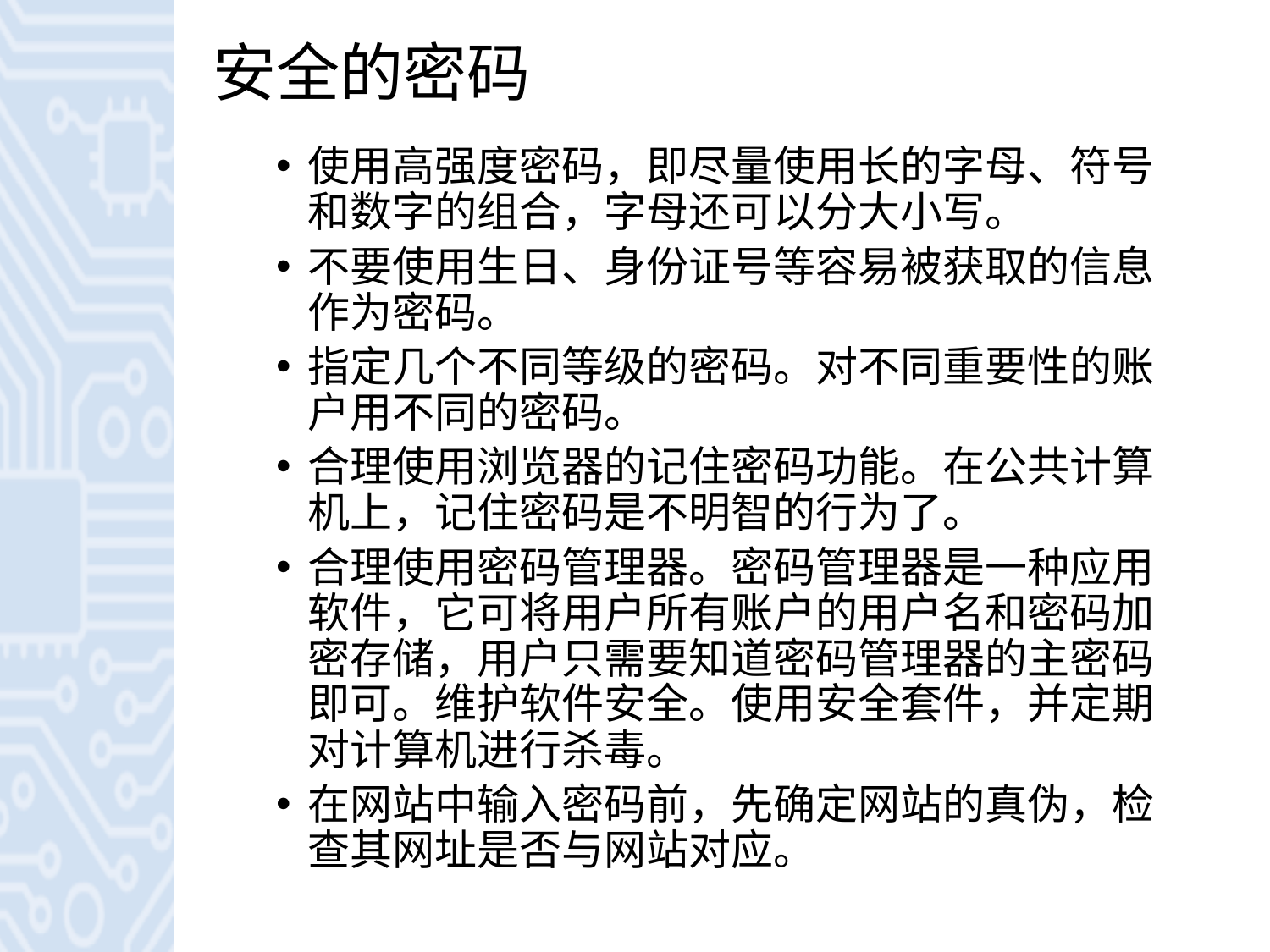

# 安全的密码
使用高强度密码，即尽量使用长的字母、符号和数字的组合，字母还可以分大小写。
不要使用生日、身份证号等容易被获取的信息作为密码。
指定几个不同等级的密码。对不同重要性的账户用不同的密码。
合理使用浏览器的记住密码功能。在公共计算机上，记住密码是不明智的行为了。
合理使用密码管理器。密码管理器是一种应用软件，它可将用户所有账户的用户名和密码加密存储，用户只需要知道密码管理器的主密码即可。维护软件安全。使用安全套件，并定期对计算机进行杀毒。
在网站中输入密码前，先确定网站的真伪，检查其网址是否与网站对应。